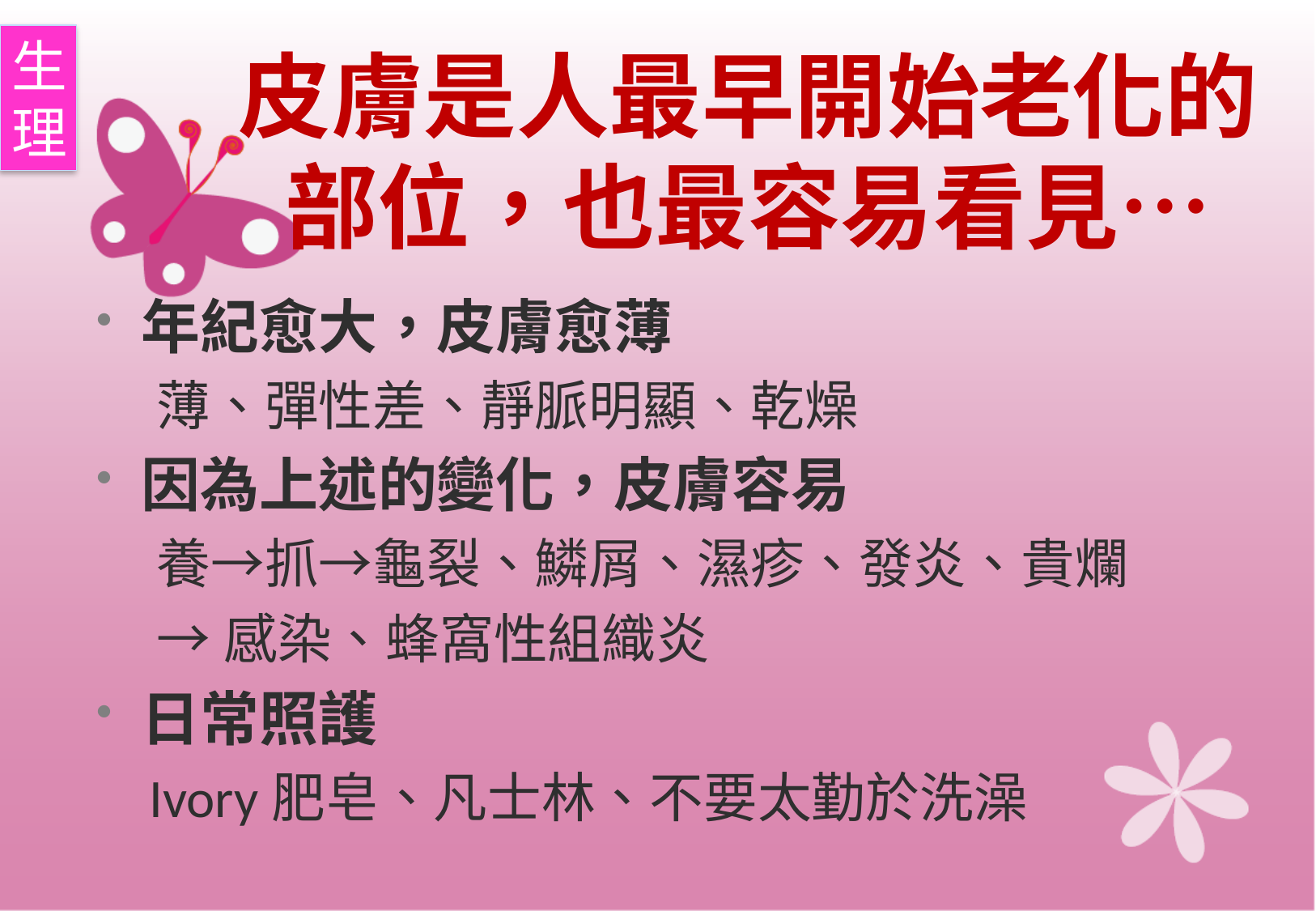

生
理
# 皮膚是人最早開始老化的部位，也最容易看見…
年紀愈大，皮膚愈薄
薄、彈性差、靜脈明顯、乾燥
因為上述的變化，皮膚容易
養→抓→龜裂、鱗屑、濕疹、發炎、貴爛
→感染、蜂窩性組織炎
日常照護
Ivory肥皂、凡士林、不要太勤於洗澡